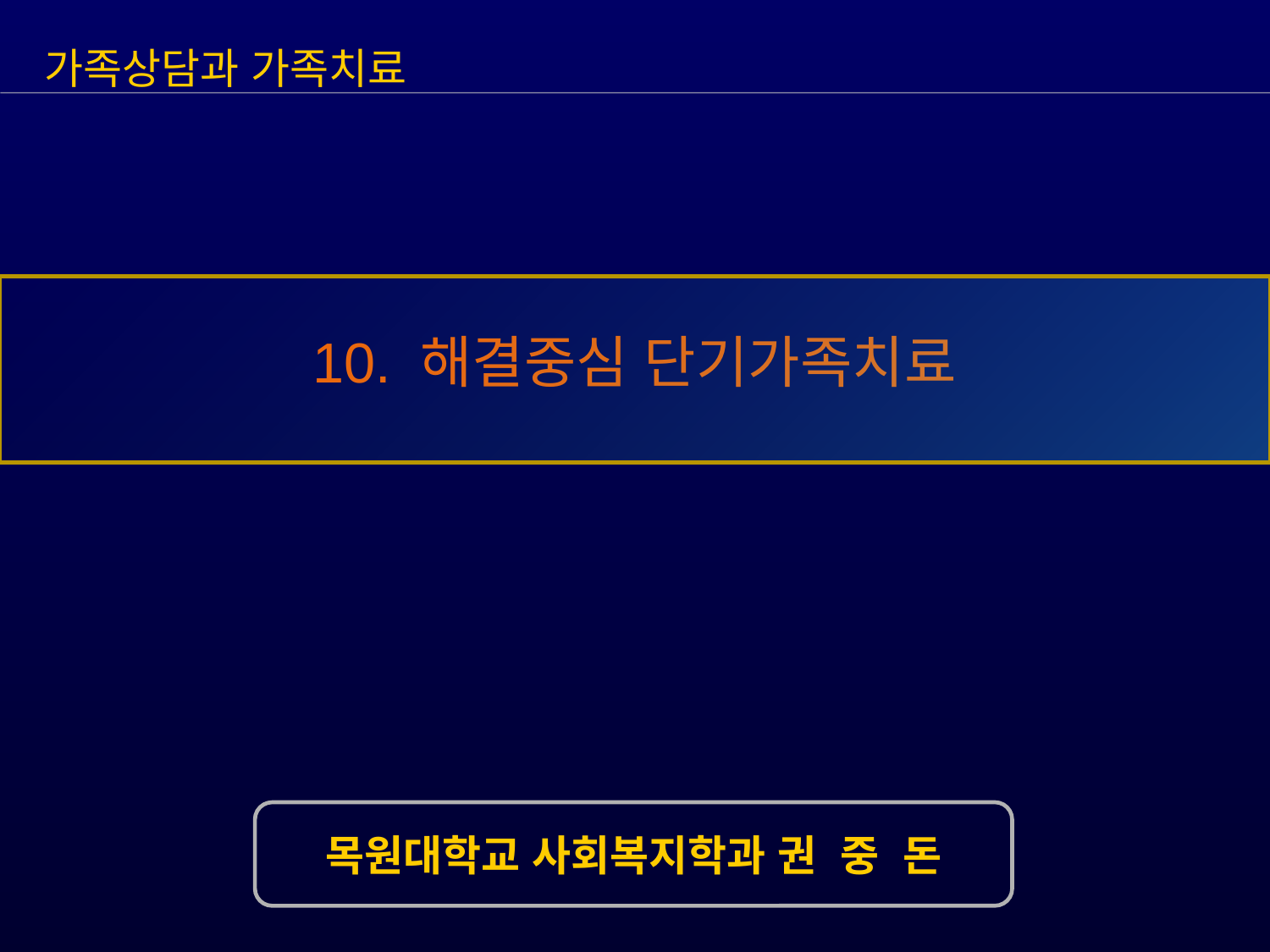

가족상담과 가족치료

10. 해결중심 단기가족치료
목원대학교 사회복지학과 권  중  돈